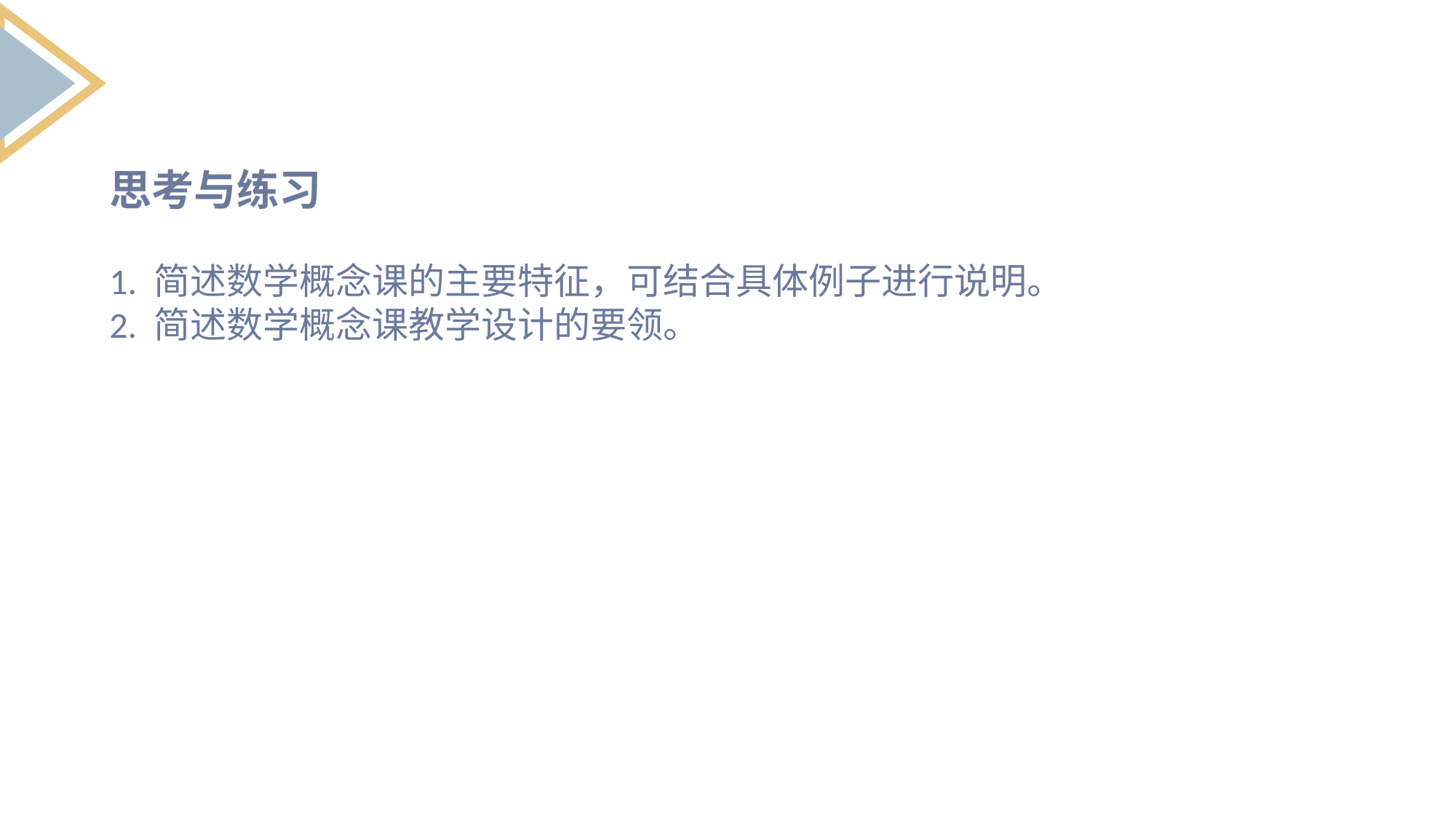

思考与练习

1. 简述数学概念课的主要特征，可结合具体例子进行说明。
2. 简述数学概念课教学设计的要领。